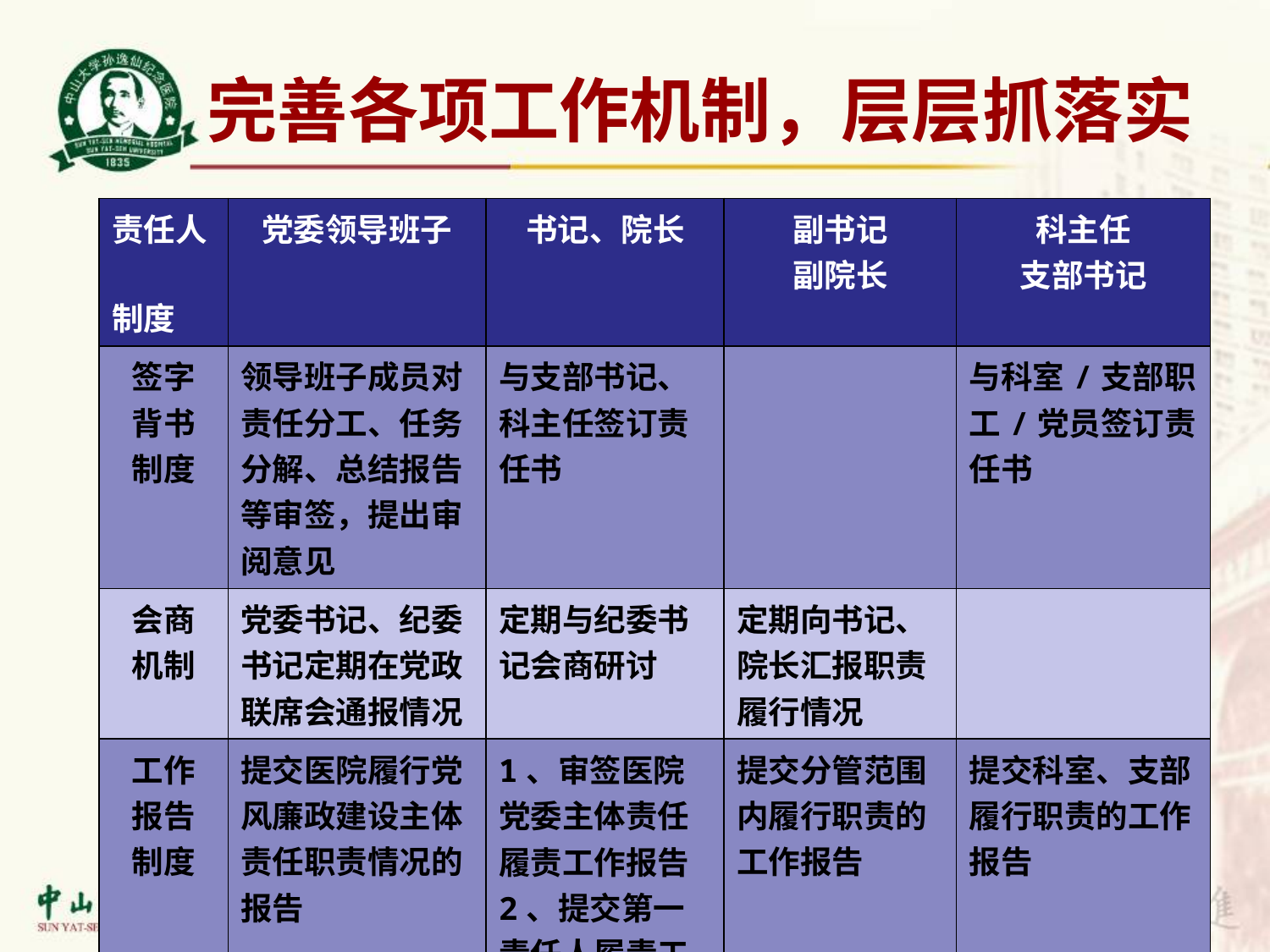

完善各项工作机制，层层抓落实
| 责任人 制度 | 党委领导班子 | 书记、院长 | 副书记 副院长 | 科主任 支部书记 |
| --- | --- | --- | --- | --- |
| 签字 背书 制度 | 领导班子成员对责任分工、任务分解、总结报告等审签，提出审阅意见 | 与支部书记、科主任签订责任书 |  | 与科室/支部职工/党员签订责任书 |
| 会商 机制 | 党委书记、纪委书记定期在党政联席会通报情况 | 定期与纪委书记会商研讨 | 定期向书记、院长汇报职责履行情况 |  |
| 工作 报告 制度 | 提交医院履行党风廉政建设主体责任职责情况的报告 | 1、审签医院党委主体责任履责工作报告 2、提交第一责任人履责工作报告 | 提交分管范围内履行职责的工作报告 | 提交科室、支部履行职责的工作报告 |